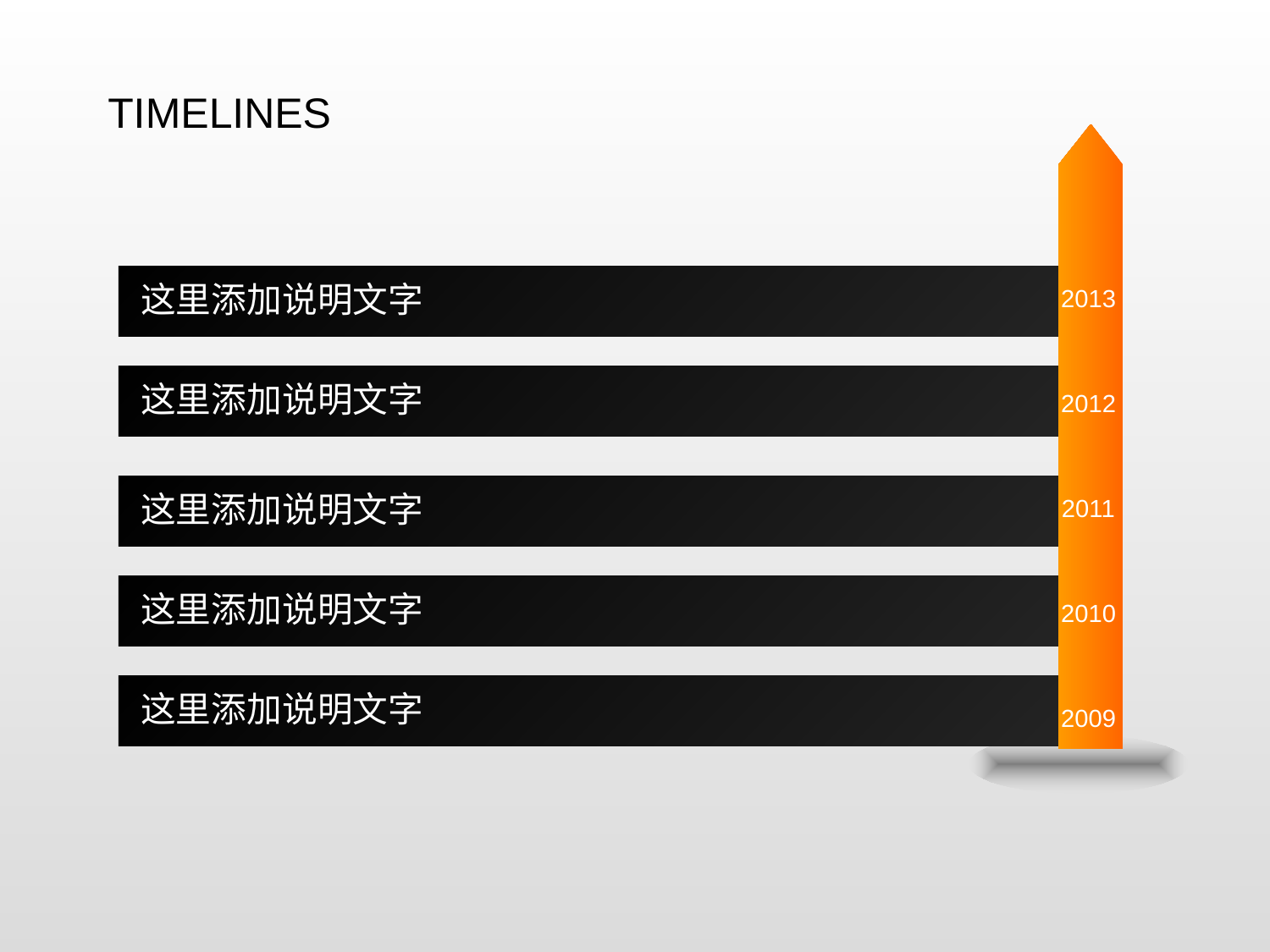

TIMELINES

这里添加说明文字
2013

这里添加说明文字
2012

这里添加说明文字
2011

这里添加说明文字
2010

这里添加说明文字
2009